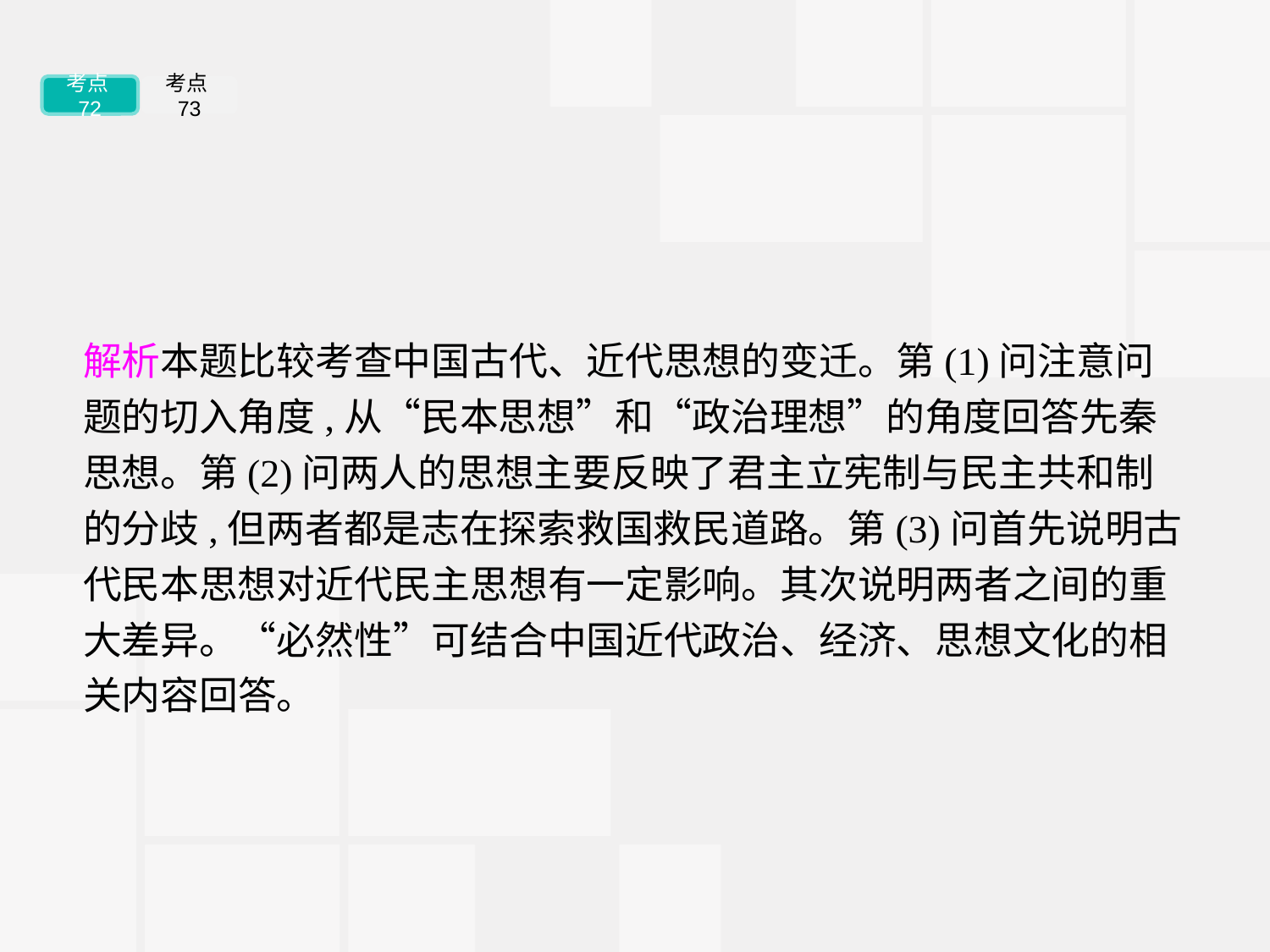

考点72
考点73
解析本题比较考查中国古代、近代思想的变迁。第(1)问注意问题的切入角度,从“民本思想”和“政治理想”的角度回答先秦思想。第(2)问两人的思想主要反映了君主立宪制与民主共和制的分歧,但两者都是志在探索救国救民道路。第(3)问首先说明古代民本思想对近代民主思想有一定影响。其次说明两者之间的重大差异。“必然性”可结合中国近代政治、经济、思想文化的相关内容回答。